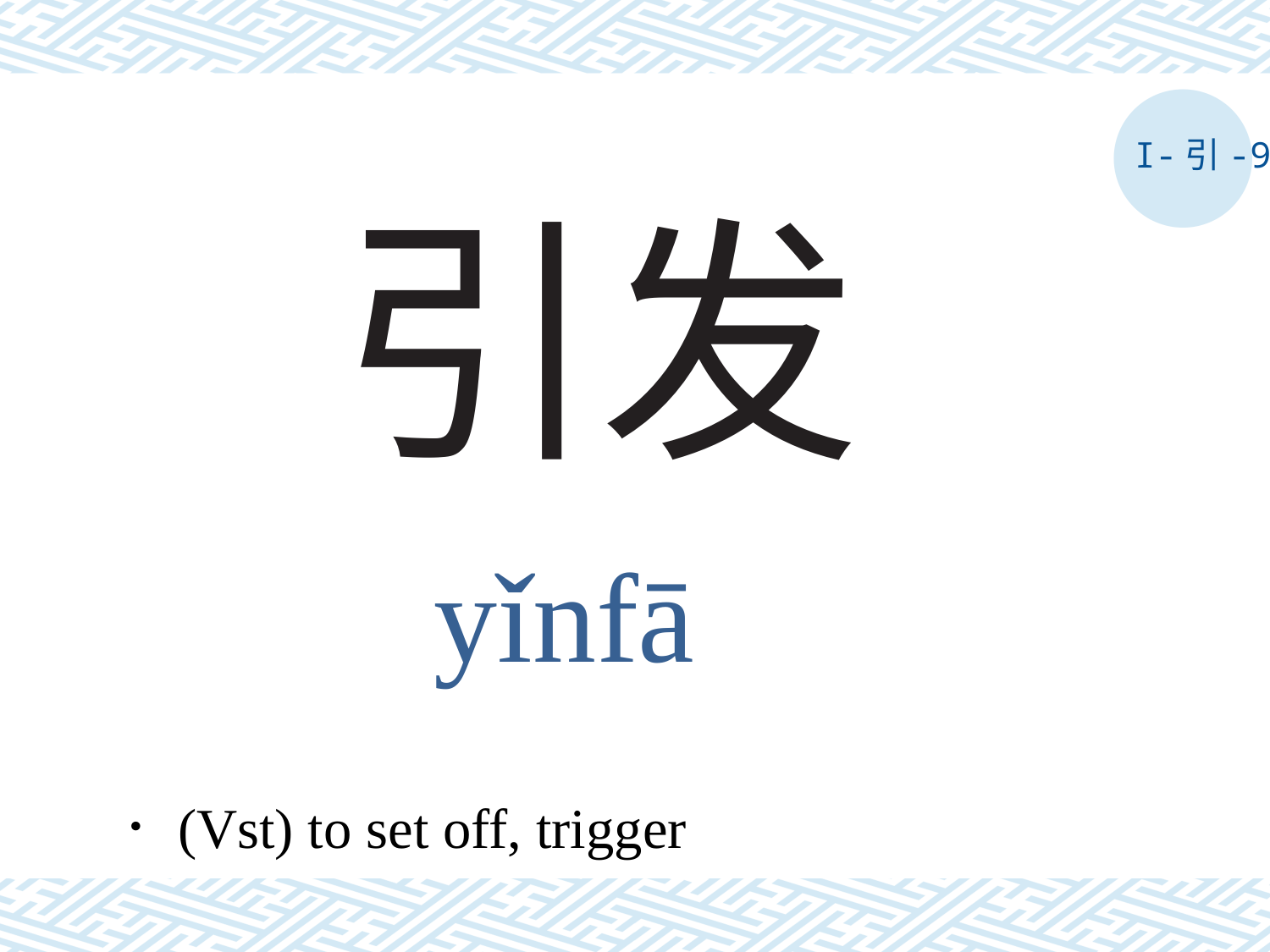

I-引-9

# 引发
yǐnfā
．(Vst) to set off, trigger